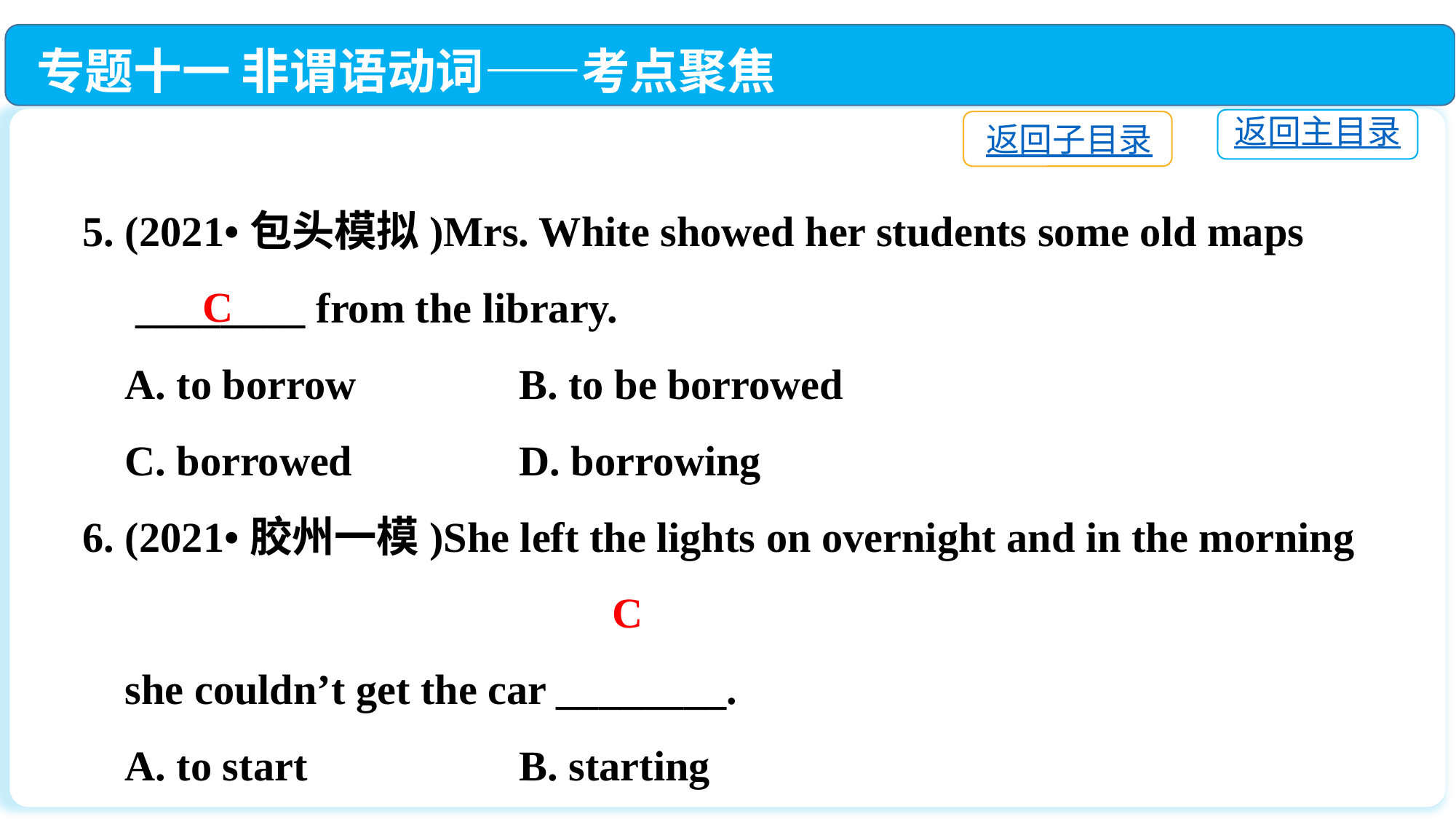

专题十一 非谓语动词——考点聚焦

返回主目录

返回子目录
5. (2021•包头模拟)Mrs. White showed her students some old maps
     ________ from the library.
    A. to borrow		B. to be borrowed
    C. borrowed		D. borrowing
6. (2021•胶州一模)She left the lights on overnight and in the morning
    she couldn’t get the car ________.
    A. to start		B. starting
    C. started		D. starts
C
C